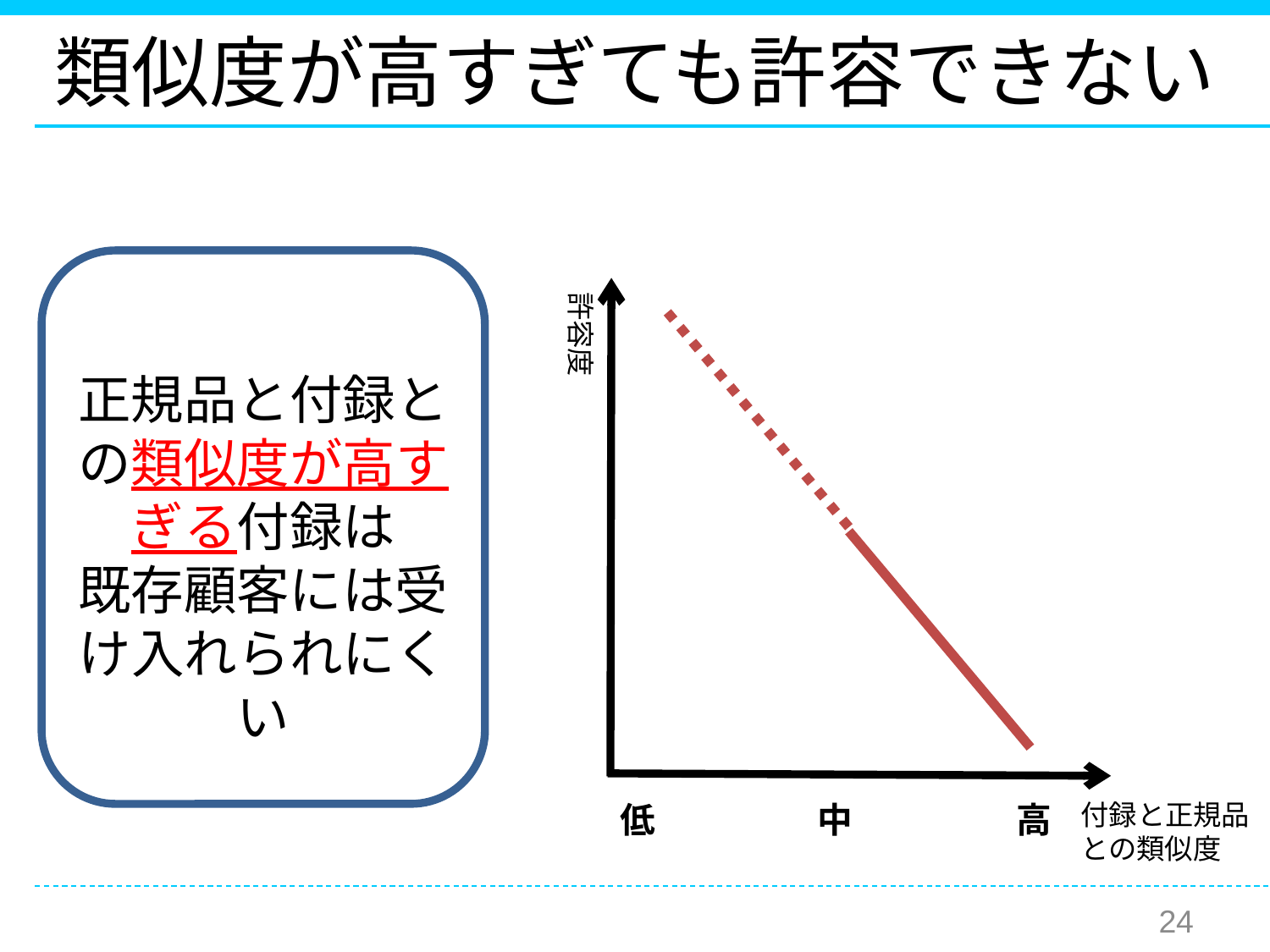

# 類似度が高すぎても許容できない

許容度
正規品と付録との類似度が高すぎる付録は
既存顧客には受け入れられにくい
低
中
高
付録と正規品
との類似度
24